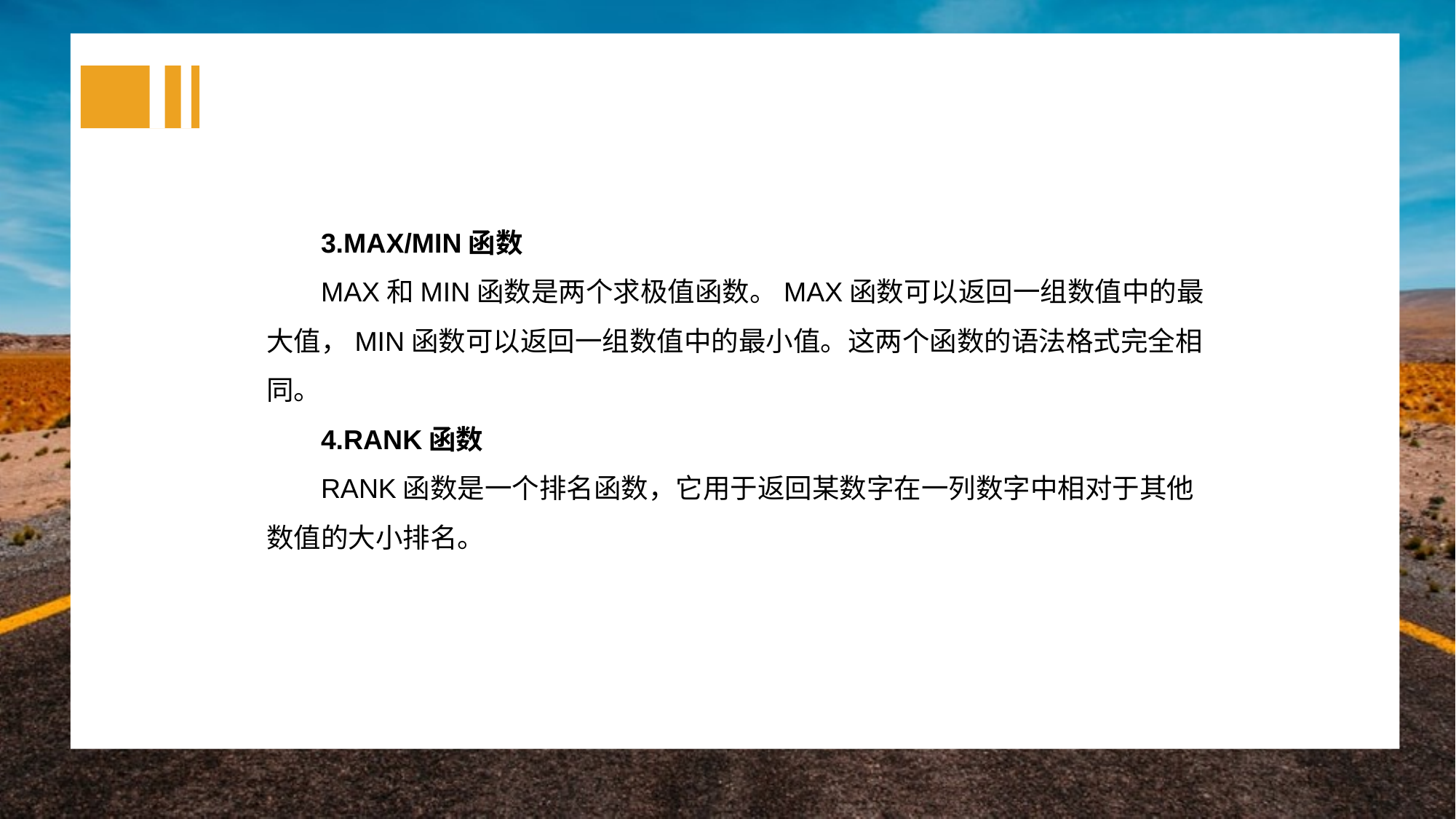

3.MAX/MIN函数
MAX和MIN函数是两个求极值函数。MAX函数可以返回一组数值中的最大值，MIN函数可以返回一组数值中的最小值。这两个函数的语法格式完全相同。
4.RANK函数
RANK函数是一个排名函数，它用于返回某数字在一列数字中相对于其他数值的大小排名。